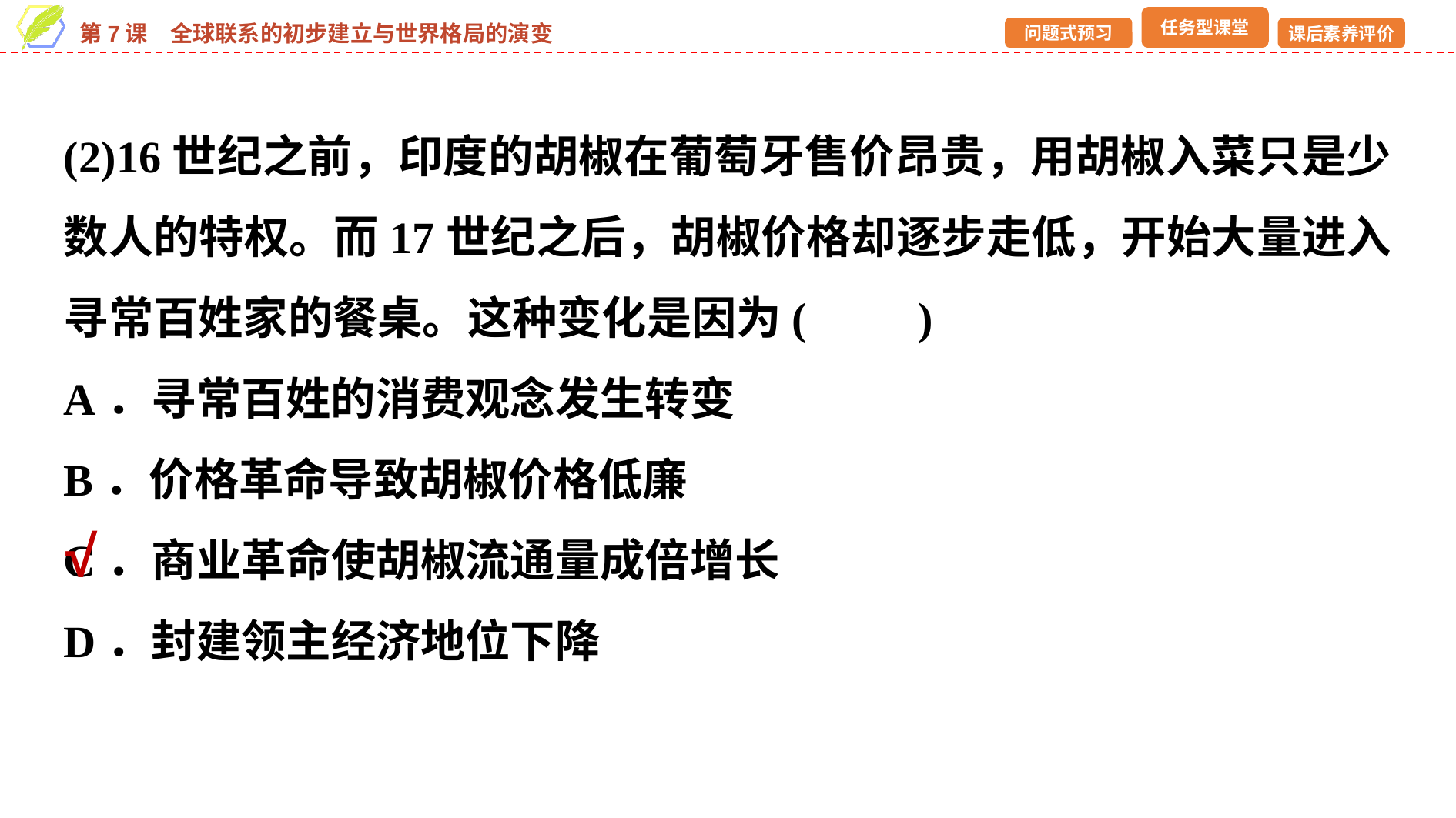

(2)16世纪之前，印度的胡椒在葡萄牙售价昂贵，用胡椒入菜只是少数人的特权。而17世纪之后，胡椒价格却逐步走低，开始大量进入寻常百姓家的餐桌。这种变化是因为(　　)
A．寻常百姓的消费观念发生转变
B．价格革命导致胡椒价格低廉
C．商业革命使胡椒流通量成倍增长
D．封建领主经济地位下降
√